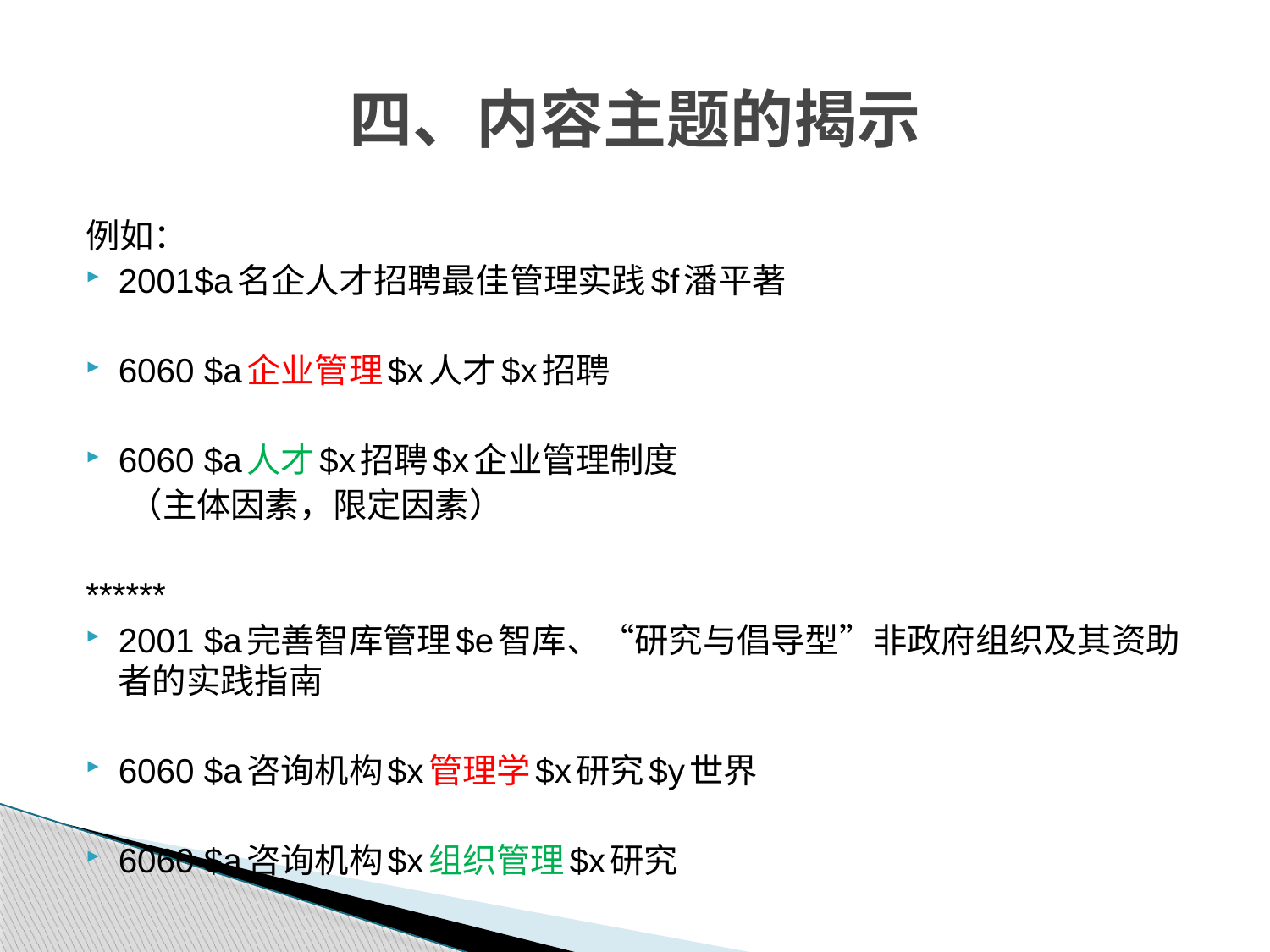

# 四、内容主题的揭示
例如：
2001$a名企人才招聘最佳管理实践$f潘平著

6060 $a企业管理$x人才$x招聘

6060 $a人才$x招聘$x企业管理制度
     （主体因素，限定因素）

******
2001 $a完善智库管理$e智库、“研究与倡导型”非政府组织及其资助者的实践指南

6060 $a咨询机构$x管理学$x研究$y世界

6060 $a咨询机构$x组织管理$x研究